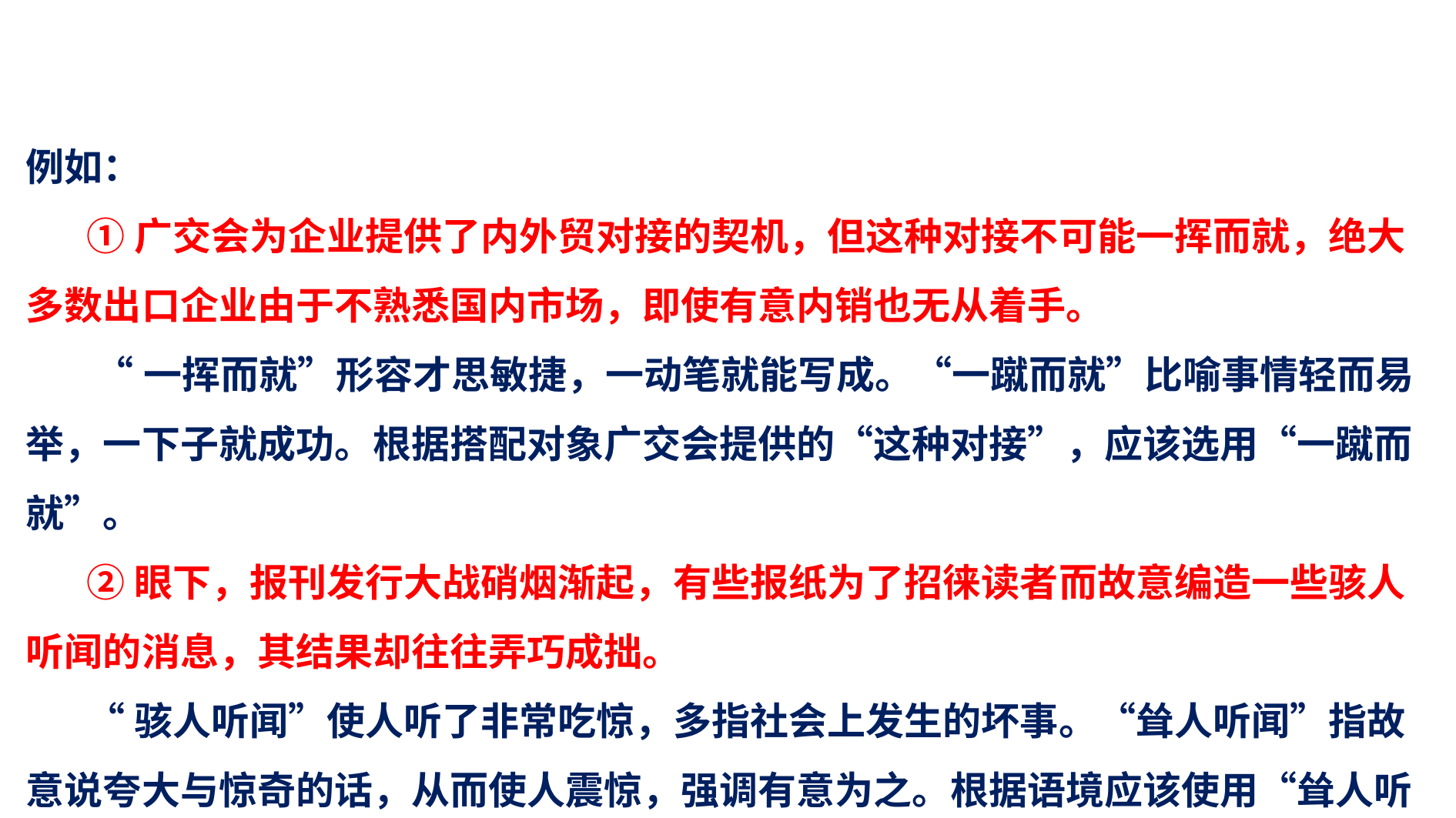

例如：
       ①广交会为企业提供了内外贸对接的契机，但这种对接不可能一挥而就，绝大多数出口企业由于不熟悉国内市场，即使有意内销也无从着手。
        “一挥而就”形容才思敏捷，一动笔就能写成。“一蹴而就”比喻事情轻而易举，一下子就成功。根据搭配对象广交会提供的“这种对接”，应该选用“一蹴而就”。
       ②眼下，报刊发行大战硝烟渐起，有些报纸为了招徕读者而故意编造一些骇人听闻的消息，其结果却往往弄巧成拙。
       “骇人听闻”使人听了非常吃惊，多指社会上发生的坏事。“耸人听闻”指故意说夸大与惊奇的话，从而使人震惊，强调有意为之。根据语境应该使用“耸人听闻”。